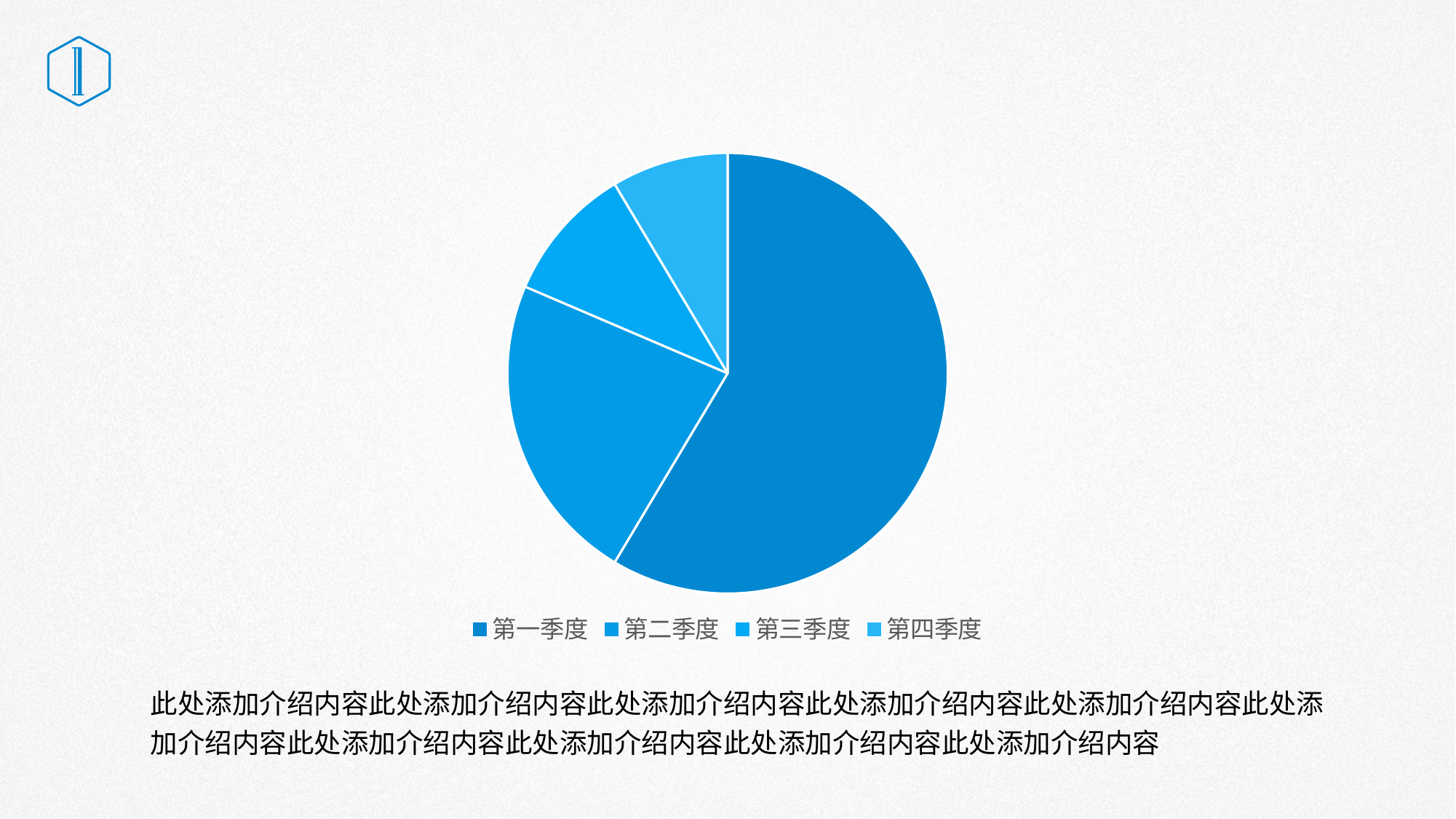

# 单击此处添加标题

### Chart

| Category | 销售额 |
|---|---|
| 第一季度 | 8.2 |
| 第二季度 | 3.2 |
| 第三季度 | 1.4 |
| 第四季度 | 1.2 |
此处添加介绍内容此处添加介绍内容此处添加介绍内容此处添加介绍内容此处添加介绍内容此处添加介绍内容此处添加介绍内容此处添加介绍内容此处添加介绍内容此处添加介绍内容